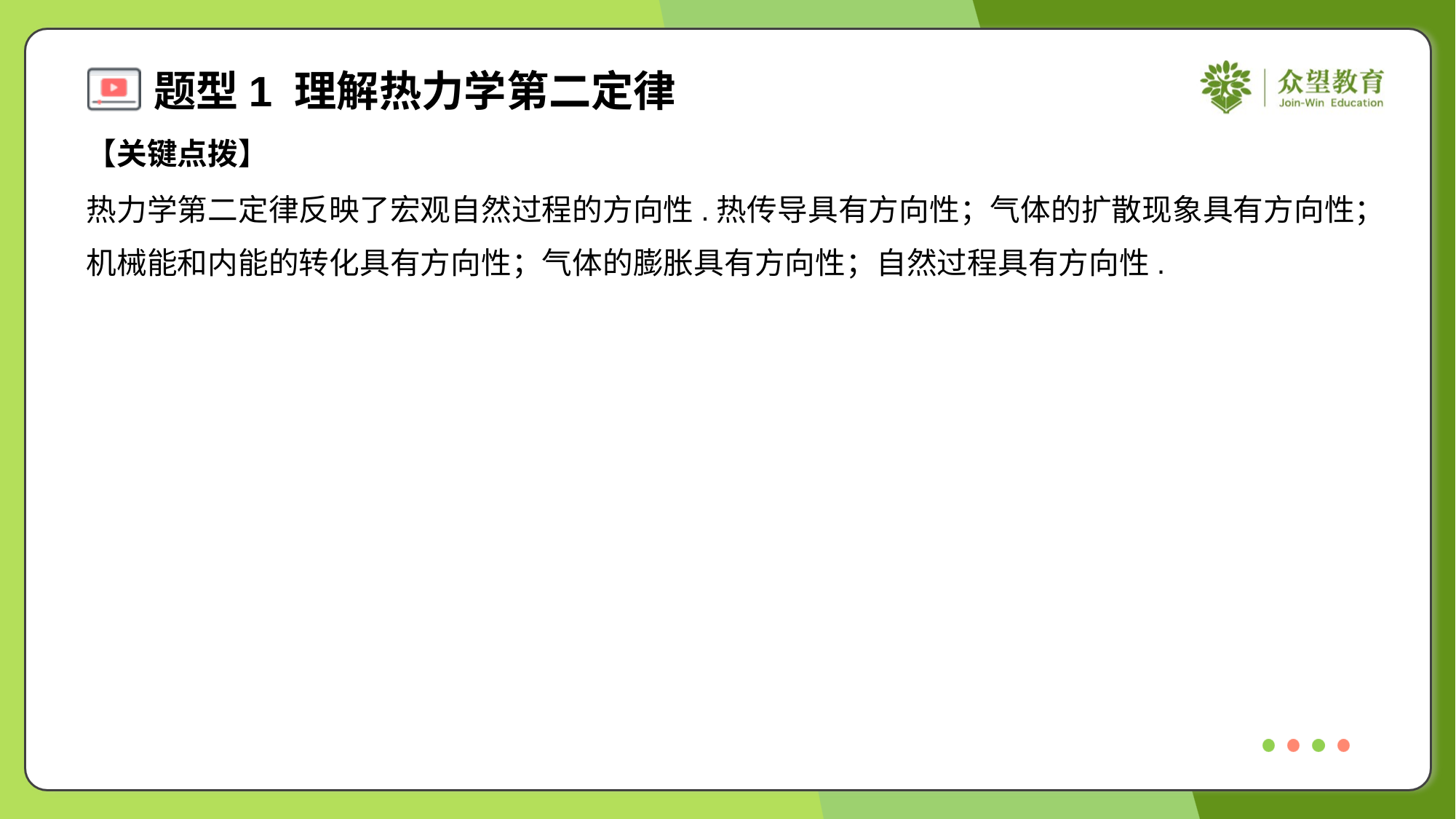

【关键点拨】
热力学第二定律反映了宏观自然过程的方向性.热传导具有方向性；气体的扩散现象具有方向性；
机械能和内能的转化具有方向性；气体的膨胀具有方向性；自然过程具有方向性.